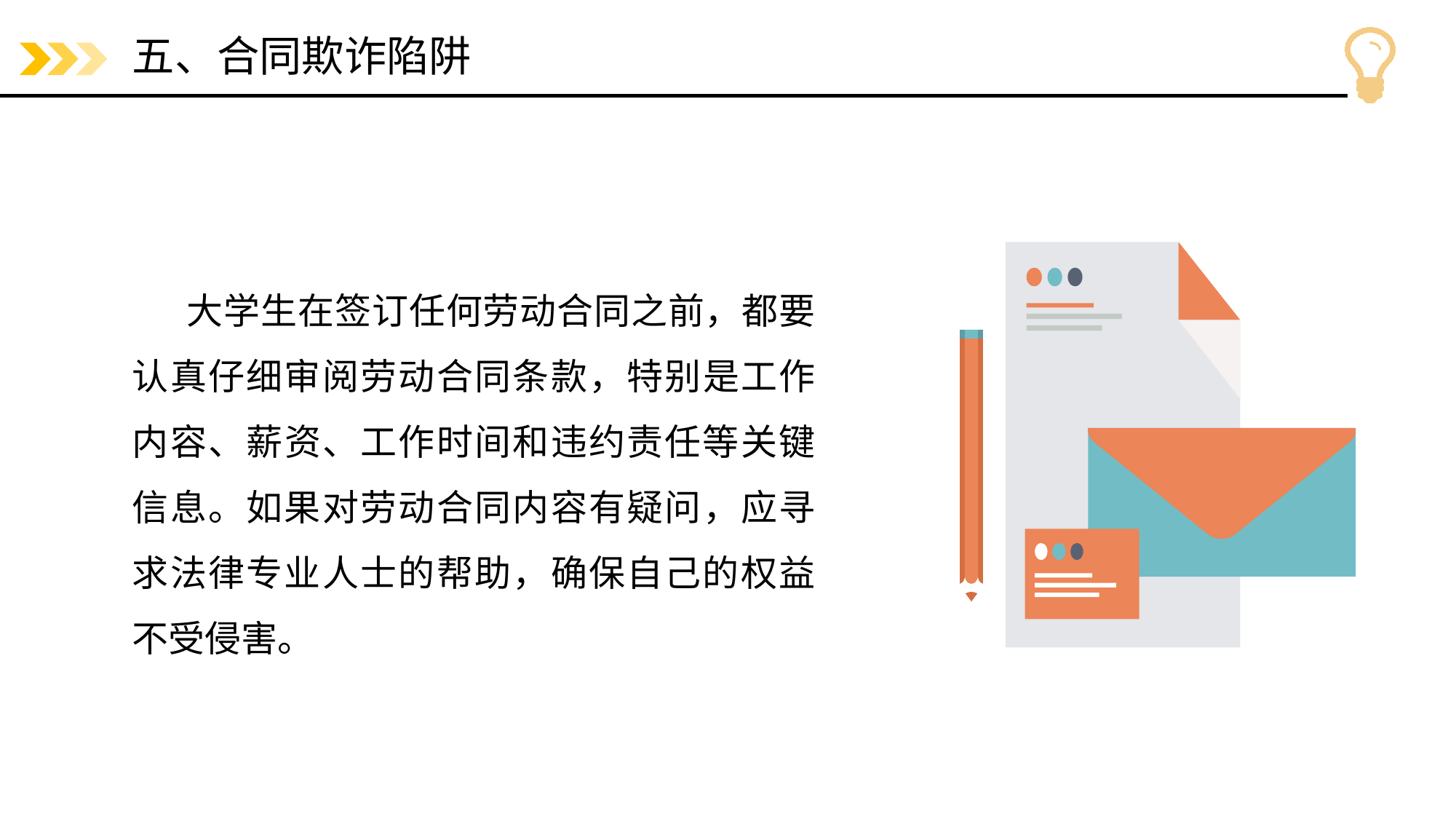

31
# 五、合同欺诈陷阱

大学生在签订任何劳动合同之前，都要认真仔细审阅劳动合同条款，特别是工作内容、薪资、工作时间和违约责任等关键信息。如果对劳动合同内容有疑问，应寻求法律专业人士的帮助，确保自己的权益不受侵害。